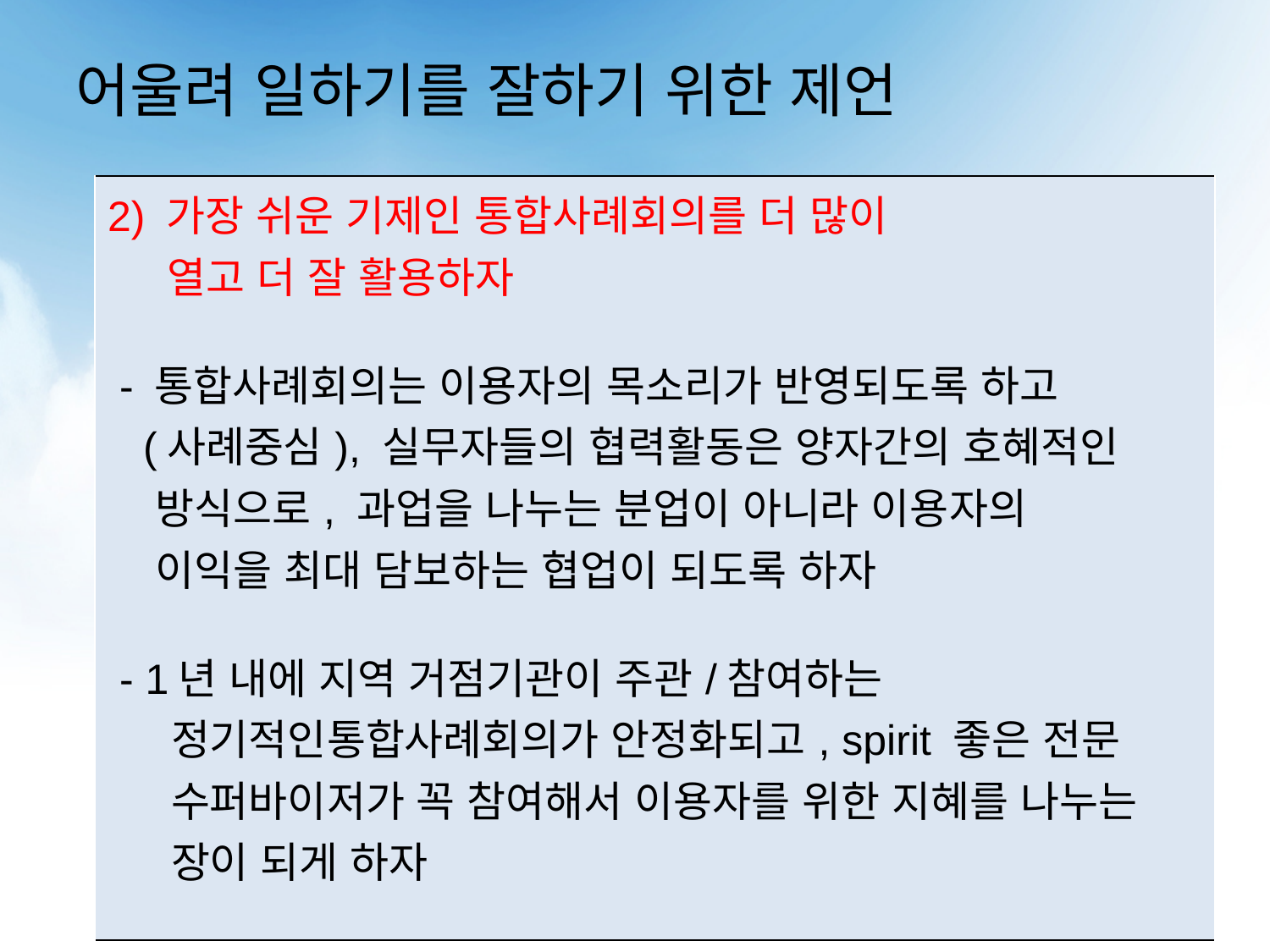

# 어울려 일하기를 잘하기 위한 제언
| 2) 가장 쉬운 기제인 통합사례회의를 더 많이 열고 더 잘 활용하자 - 통합사례회의는 이용자의 목소리가 반영되도록 하고 (사례중심), 실무자들의 협력활동은 양자간의 호혜적인 방식으로, 과업을 나누는 분업이 아니라 이용자의 이익을 최대 담보하는 협업이 되도록 하자 - 1년 내에 지역 거점기관이 주관/참여하는 정기적인통합사례회의가 안정화되고, spirit 좋은 전문 수퍼바이저가 꼭 참여해서 이용자를 위한 지혜를 나누는 장이 되게 하자 |
| --- |